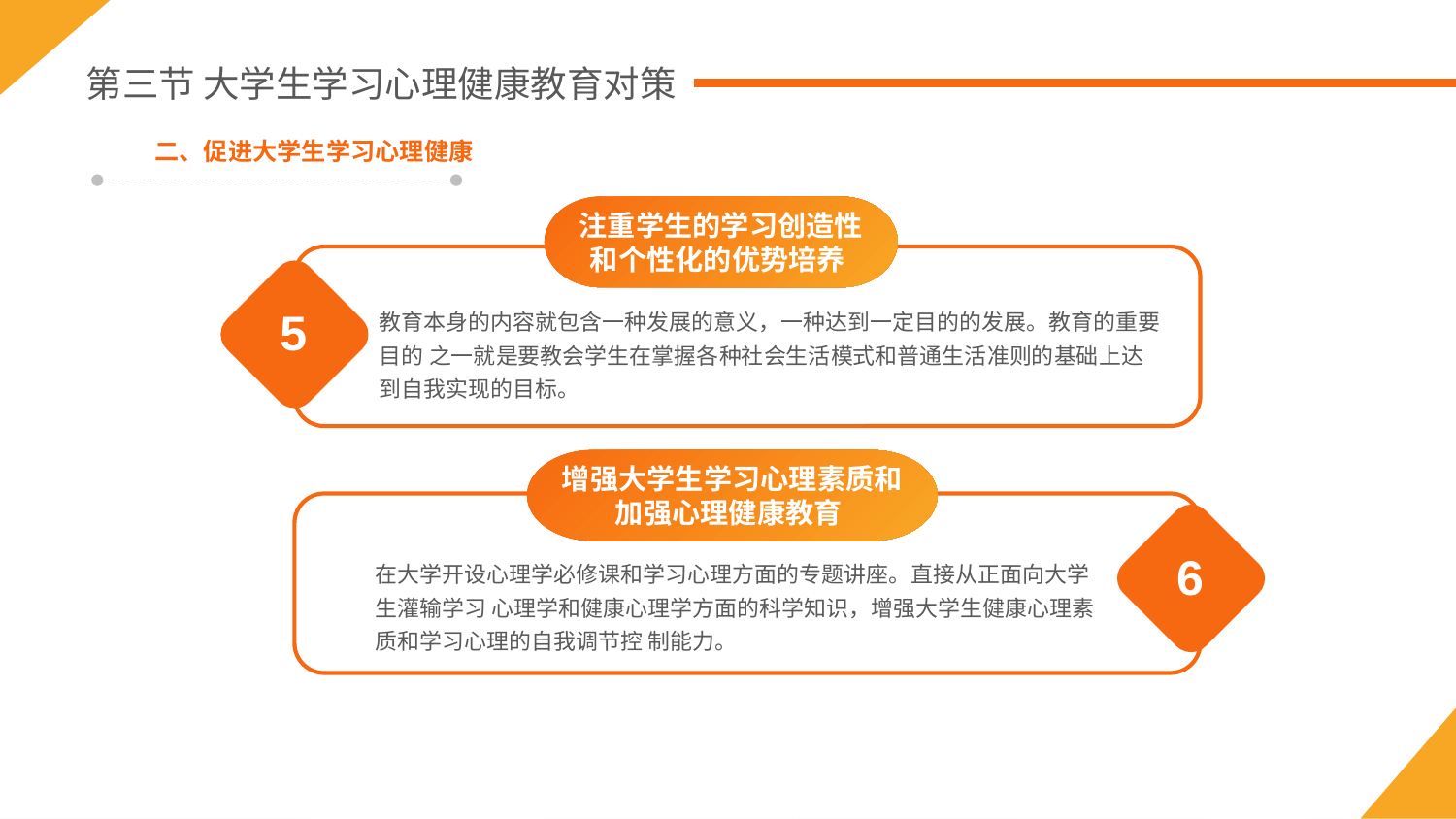

第三节 大学生学习心理健康教育对策
二、促进大学生学习心理健康
注重学生的学习创造性和个性化的优势培养

教育本身的内容就包含一种发展的意义，一种达到一定目的的发展。教育的重要目的 之一就是要教会学生在掌握各种社会生活模式和普通生活准则的基础上达到自我实现的目标。
5
增强大学生学习心理素质和加强心理健康教育

6
在大学开设心理学必修课和学习心理方面的专题讲座。直接从正面向大学生灌输学习 心理学和健康心理学方面的科学知识，增强大学生健康心理素质和学习心理的自我调节控 制能力。